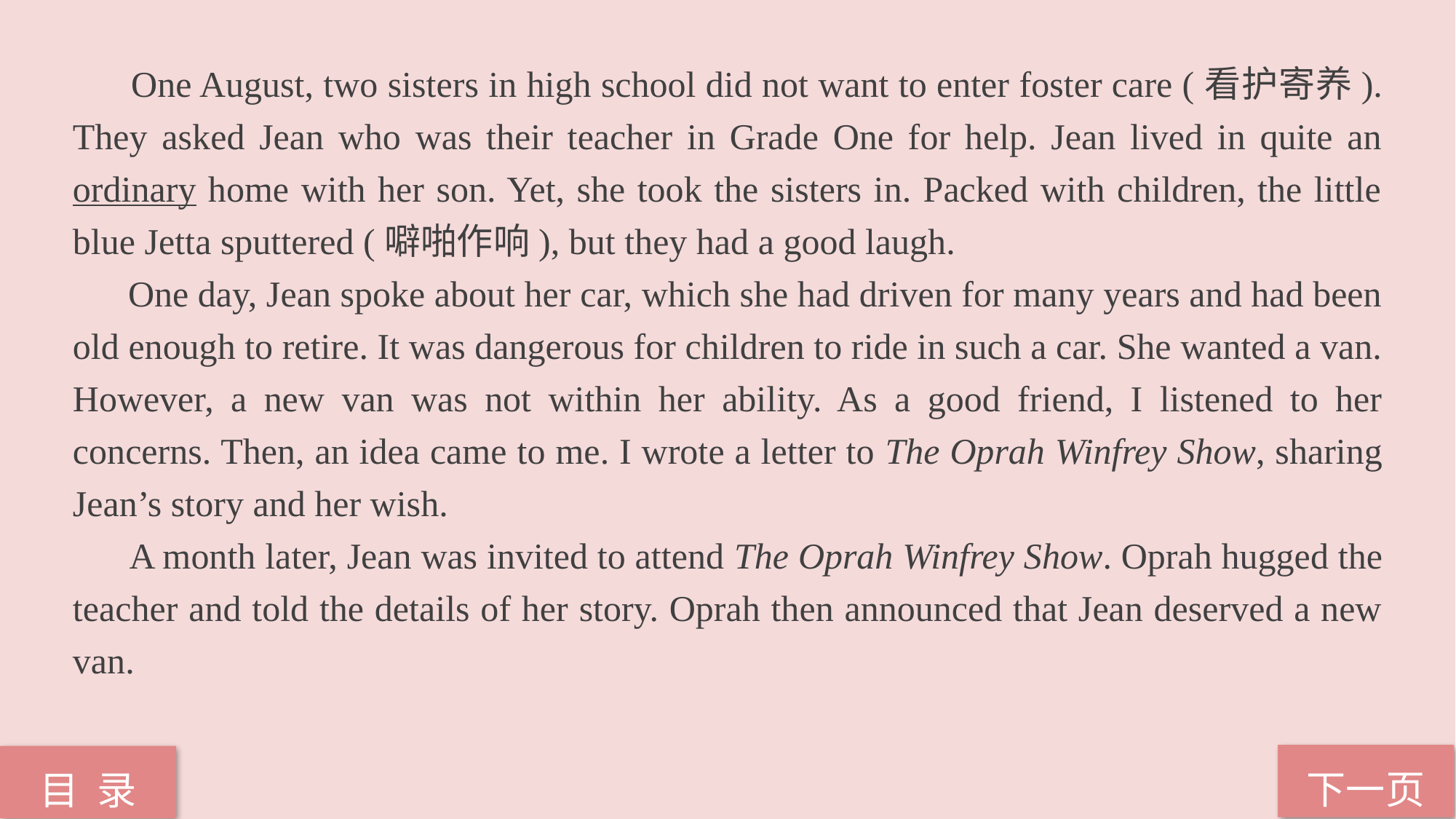

One August, two sisters in high school did not want to enter foster care (看护寄养). They asked Jean who was their teacher in Grade One for help. Jean lived in quite an ordinary home with her son. Yet, she took the sisters in. Packed with children, the little blue Jetta sputtered (噼啪作响), but they had a good laugh.
      One day, Jean spoke about her car, which she had driven for many years and had been old enough to retire. It was dangerous for children to ride in such a car. She wanted a van. However, a new van was not within her ability. As a good friend, I listened to her concerns. Then, an idea came to me. I wrote a letter to The Oprah Winfrey Show, sharing Jean’s story and her wish.
      A month later, Jean was invited to attend The Oprah Winfrey Show. Oprah hugged the
teacher and told the details of her story. Oprah then announced that Jean deserved a new van.